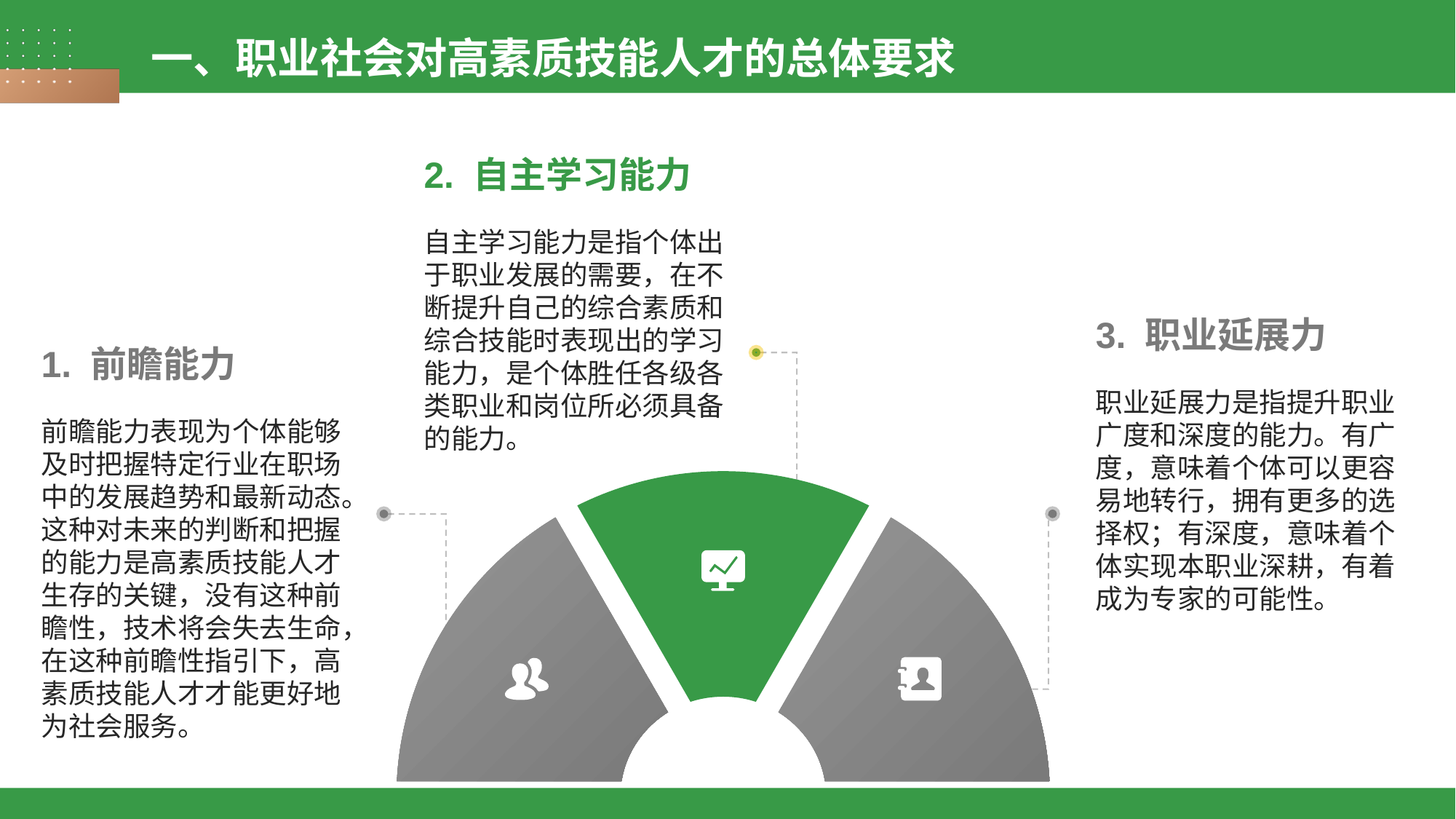

一、职业社会对高素质技能人才的总体要求
2. 自主学习能力
自主学习能力是指个体出于职业发展的需要，在不断提升自己的综合素质和综合技能时表现出的学习能力，是个体胜任各级各类职业和岗位所必须具备的能力。
3. 职业延展力
职业延展力是指提升职业广度和深度的能力。有广度，意味着个体可以更容易地转行，拥有更多的选择权；有深度，意味着个体实现本职业深耕，有着成为专家的可能性。
1. 前瞻能力
前瞻能力表现为个体能够及时把握特定行业在职场中的发展趋势和最新动态。这种对未来的判断和把握的能力是高素质技能人才生存的关键，没有这种前瞻性，技术将会失去生命，在这种前瞻性指引下，高素质技能人才才能更好地为社会服务。